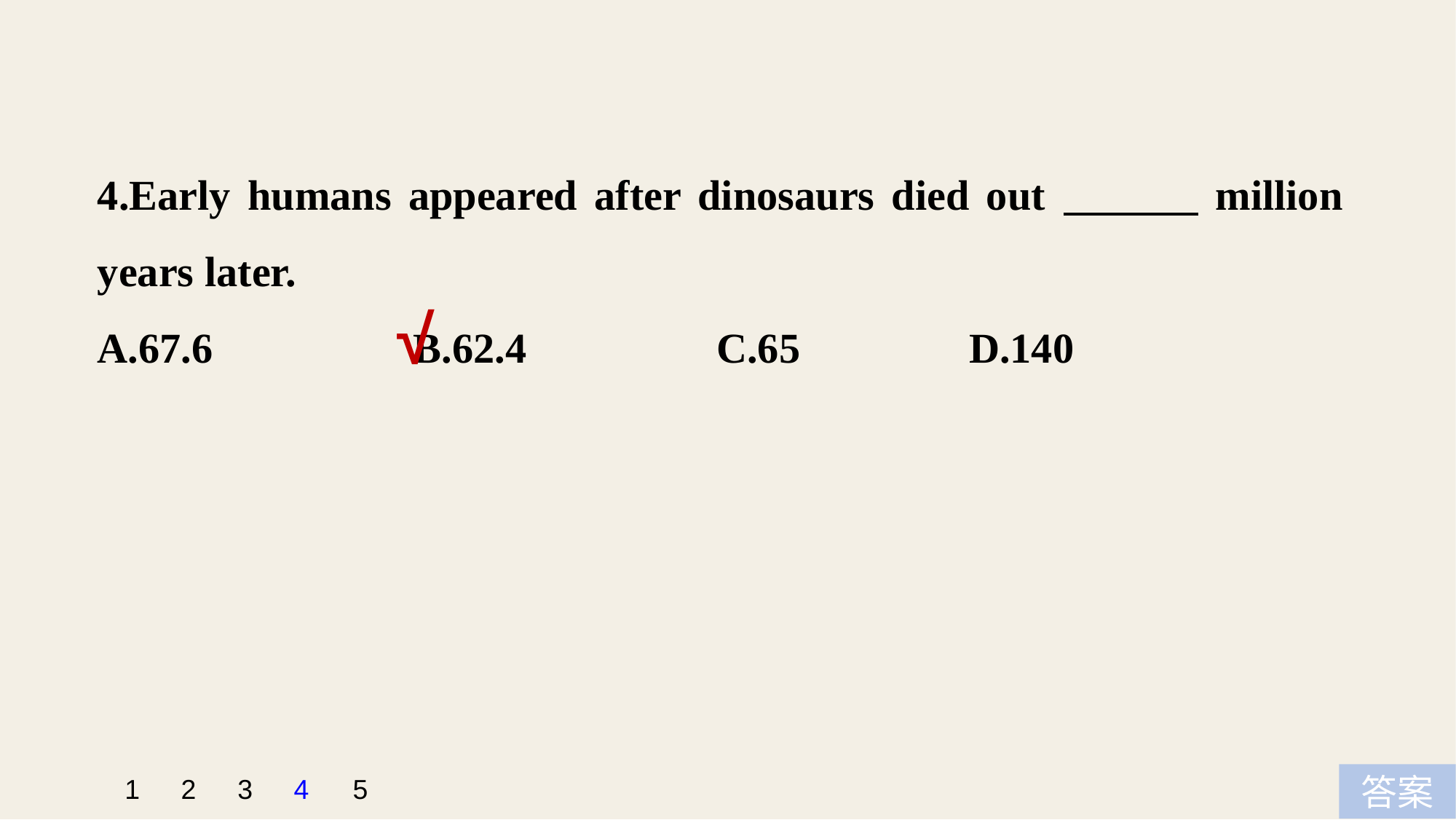

4.Early humans appeared after dinosaurs died out          million years later.
A.67.6                   B.62.4                  C.65                D.140
√
5
1
2
3
4
答案